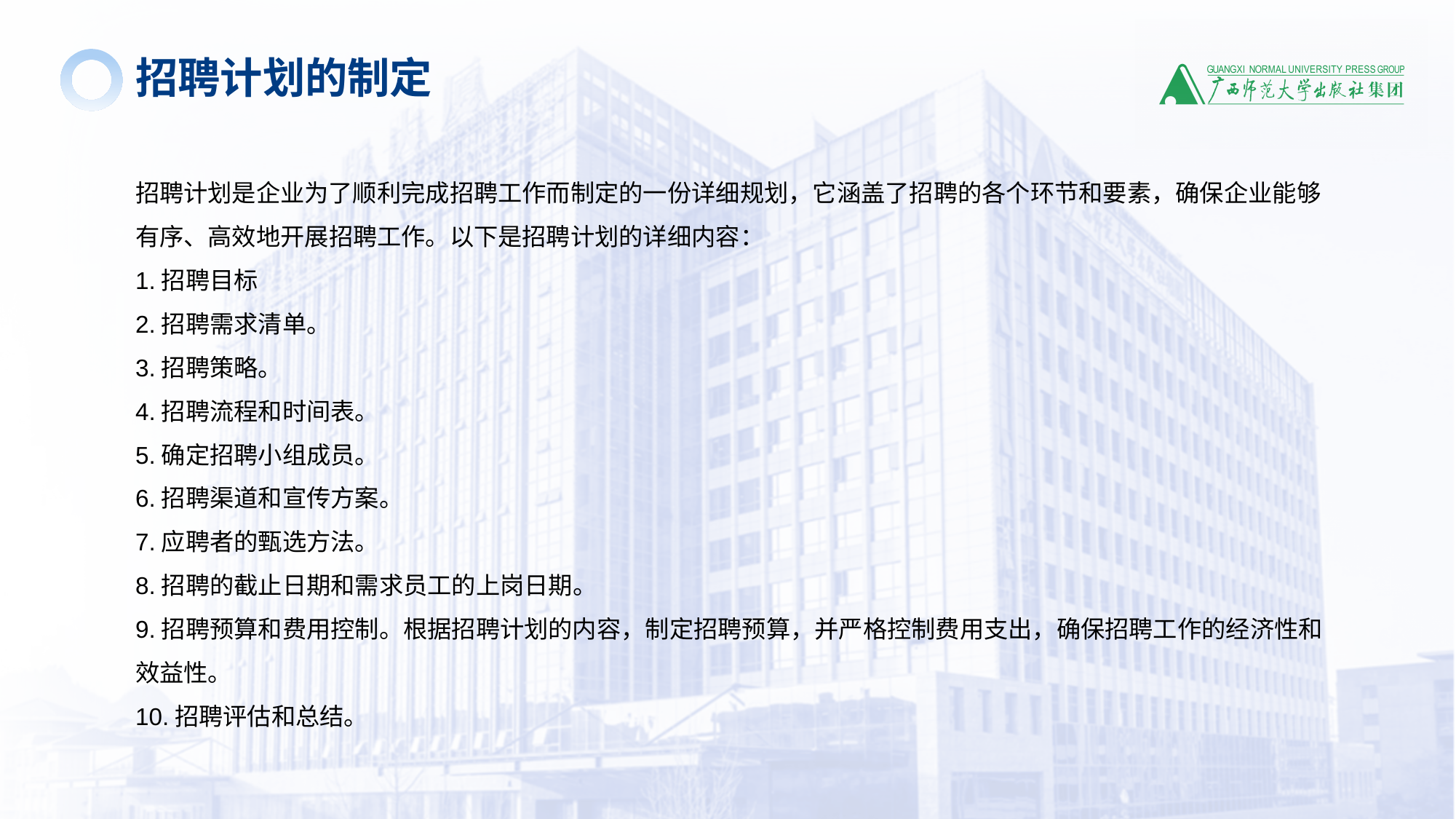

招聘计划的制定

招聘计划是企业为了顺利完成招聘工作而制定的一份详细规划，它涵盖了招聘的各个环节和要素，确保企业能够有序、高效地开展招聘工作。以下是招聘计划的详细内容：
1.招聘目标
2.招聘需求清单。
3.招聘策略。
4.招聘流程和时间表。
5.确定招聘小组成员。
6.招聘渠道和宣传方案。
7.应聘者的甄选方法。
8.招聘的截止日期和需求员工的上岗日期。
9.招聘预算和费用控制。根据招聘计划的内容，制定招聘预算，并严格控制费用支出，确保招聘工作的经济性和效益性。
10.招聘评估和总结。